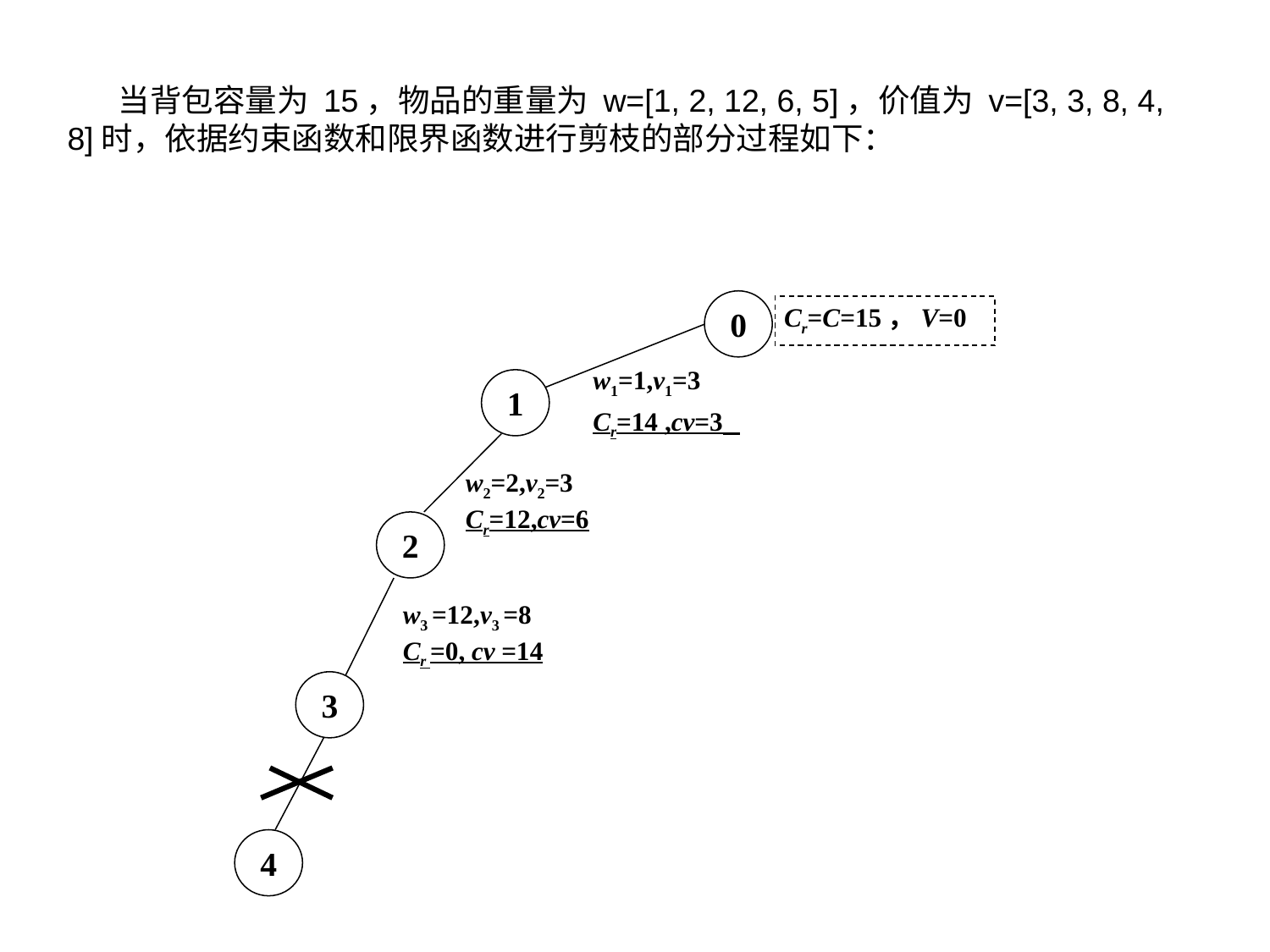

当背包容量为 15，物品的重量为 w=[1, 2, 12, 6, 5]，价值为 v=[3, 3, 8, 4, 8]时，依据约束函数和限界函数进行剪枝的部分过程如下：
0
Cr=C=15，V=0

w1=1,v1=3
Cr=14 ,cv=3
1

w2=2,v2=3
Cr=12,cv=6
2

w3 =12,v3 =8
Cr =0, cv =14
3

4